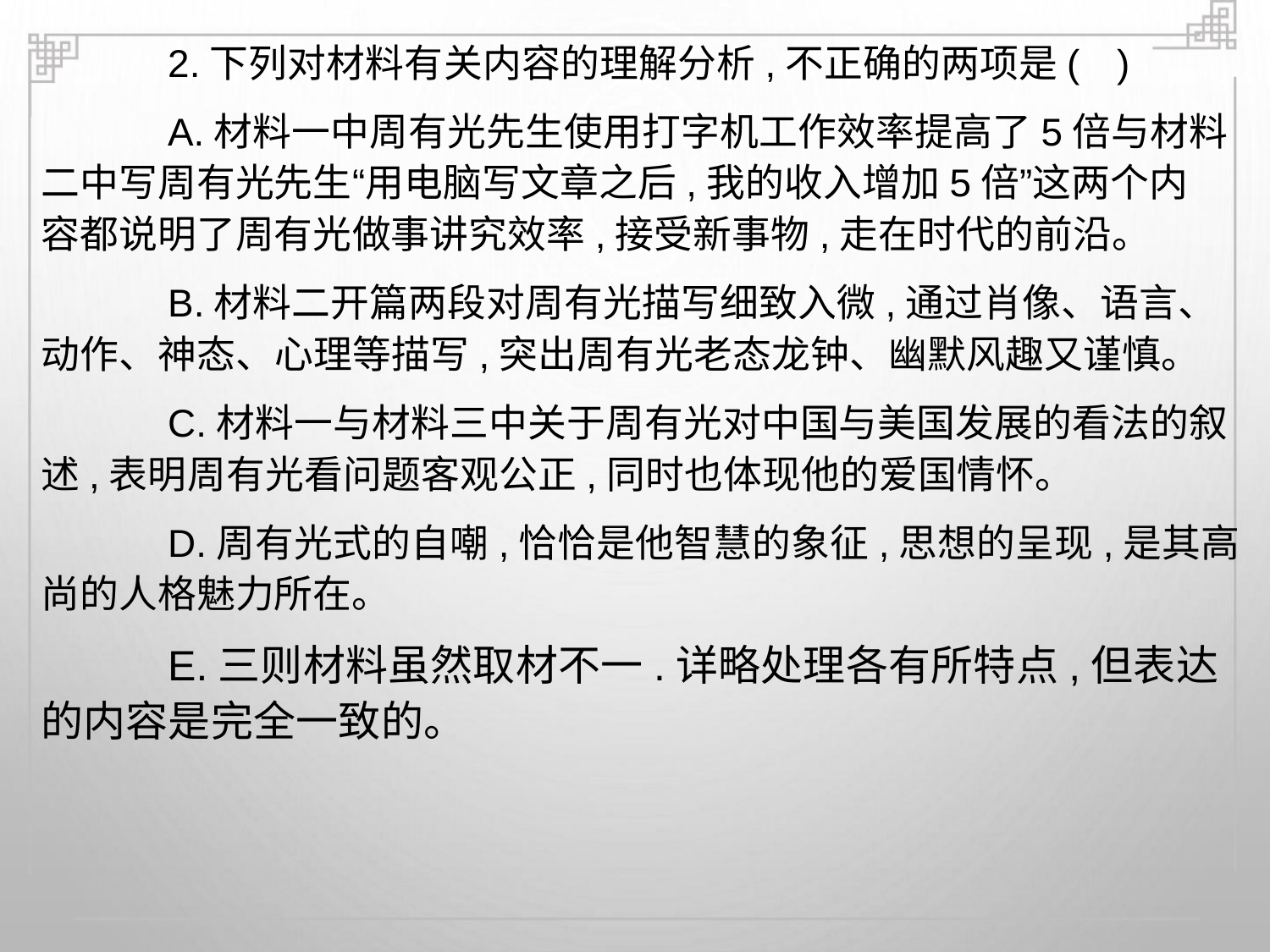

2.下列对材料有关内容的理解分析,不正确的两项是( )
A.材料一中周有光先生使用打字机工作效率提高了5倍与材料
二中写周有光先生“用电脑写文章之后,我的收入增加5倍”这两个内
容都说明了周有光做事讲究效率,接受新事物,走在时代的前沿。
B.材料二开篇两段对周有光描写细致入微,通过肖像、语言、
动作、神态、心理等描写,突出周有光老态龙钟、幽默风趣又谨慎。
C.材料一与材料三中关于周有光对中国与美国发展的看法的叙
述,表明周有光看问题客观公正,同时也体现他的爱国情怀。
D.周有光式的自嘲,恰恰是他智慧的象征,思想的呈现,是其高
尚的人格魅力所在。
E.三则材料虽然取材不一.详略处理各有所特点,但表达
的内容是完全一致的。